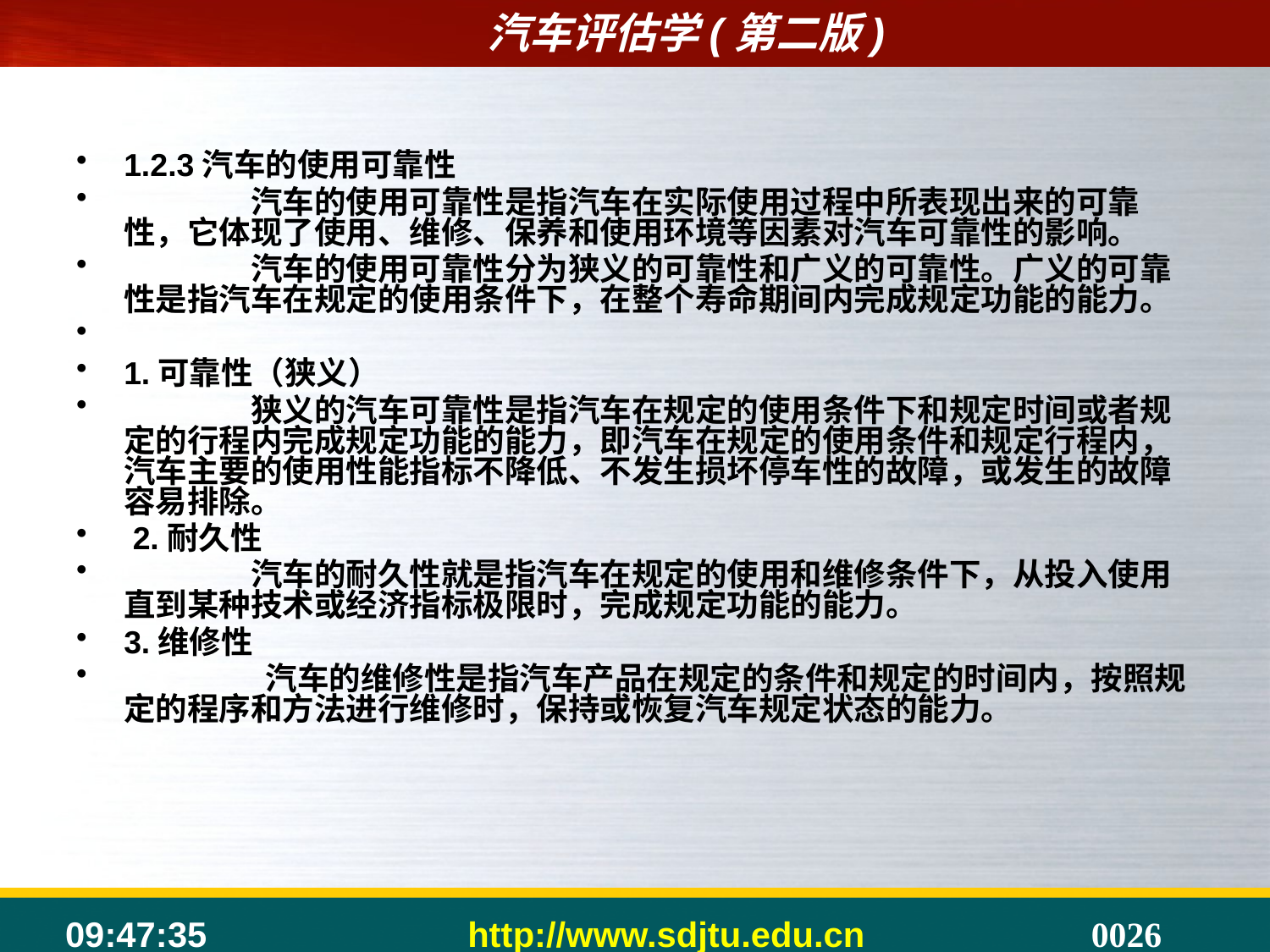

1.2.3汽车的使用可靠性
	汽车的使用可靠性是指汽车在实际使用过程中所表现出来的可靠性，它体现了使用、维修、保养和使用环境等因素对汽车可靠性的影响。
	汽车的使用可靠性分为狭义的可靠性和广义的可靠性。广义的可靠性是指汽车在规定的使用条件下，在整个寿命期间内完成规定功能的能力。

1.可靠性（狭义）
	狭义的汽车可靠性是指汽车在规定的使用条件下和规定时间或者规定的行程内完成规定功能的能力，即汽车在规定的使用条件和规定行程内，汽车主要的使用性能指标不降低、不发生损坏停车性的故障，或发生的故障容易排除。
 2.耐久性
	汽车的耐久性就是指汽车在规定的使用和维修条件下，从投入使用直到某种技术或经济指标极限时，完成规定功能的能力。
3.维修性
	 汽车的维修性是指汽车产品在规定的条件和规定的时间内，按照规定的程序和方法进行维修时，保持或恢复汽车规定状态的能力。